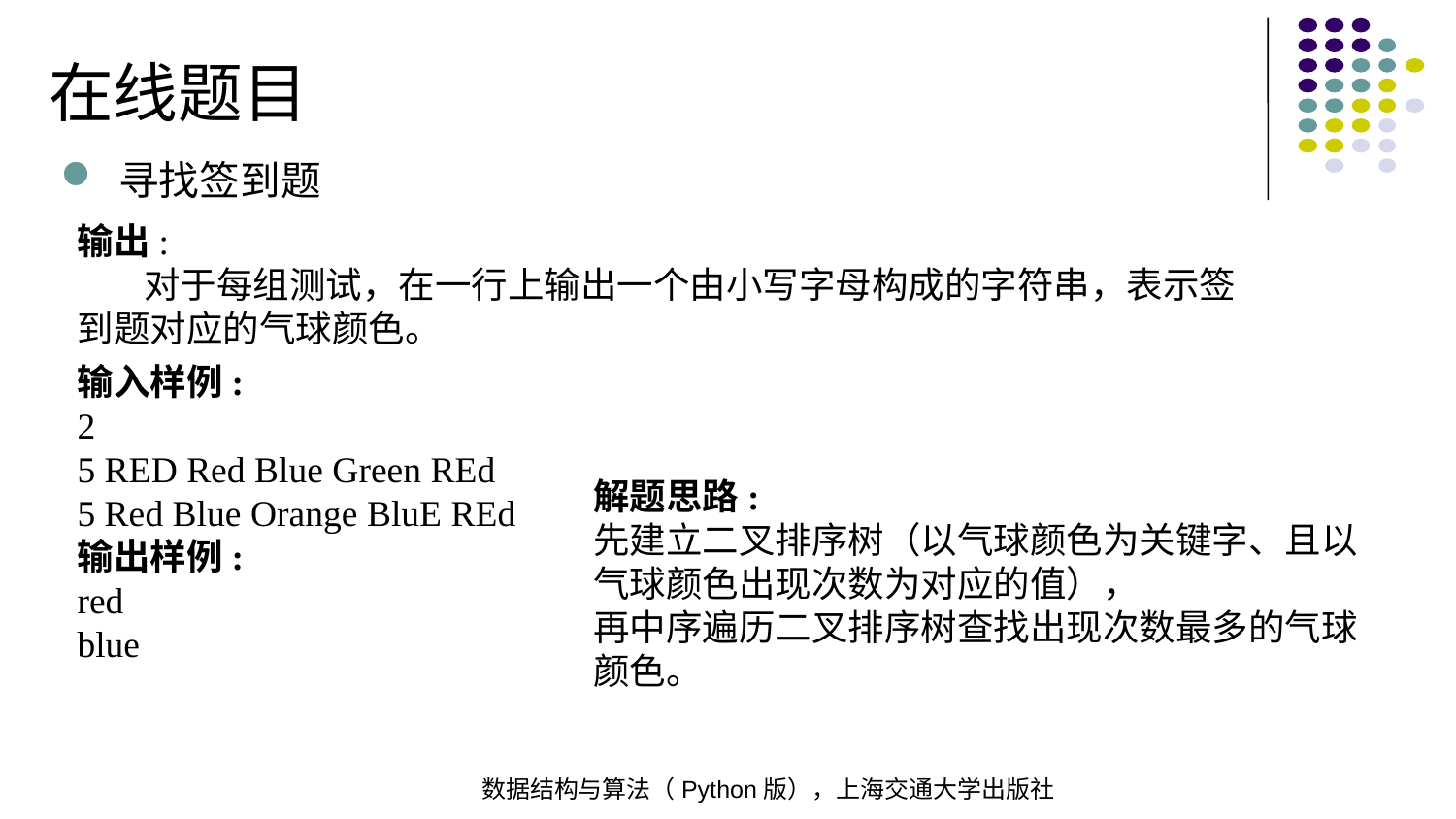

在线题目
寻找签到题
输出:
       对于每组测试，在一行上输出一个由小写字母构成的字符串，表示签到题对应的气球颜色。
输入样例:
2
5 RED Red Blue Green REd
5 Red Blue Orange BluE REd
输出样例:
red
blue
解题思路:
先建立二叉排序树（以气球颜色为关键字、且以气球颜色出现次数为对应的值），
再中序遍历二叉排序树查找出现次数最多的气球颜色。